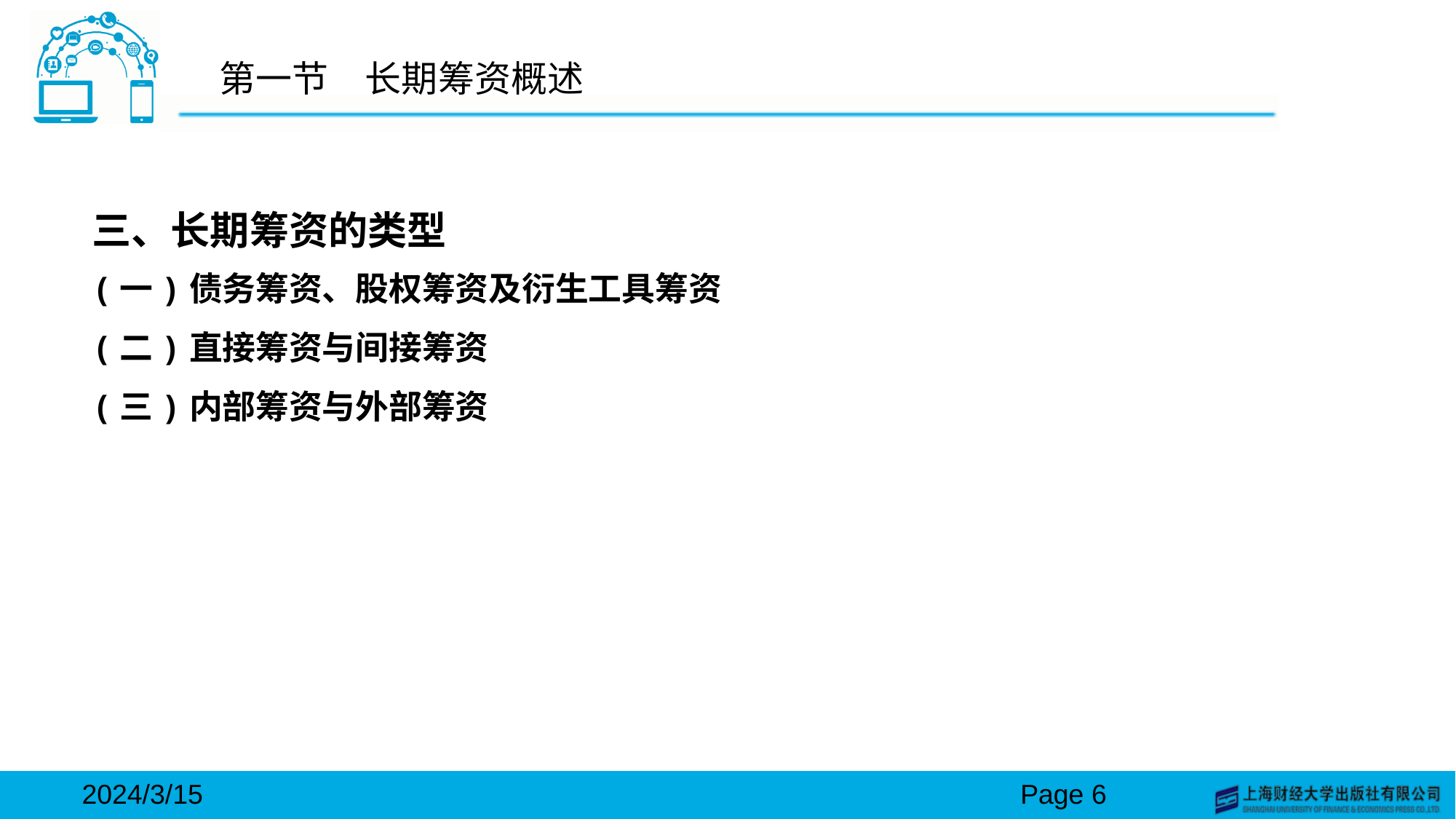

# 第一节　长期筹资概述
三、长期筹资的类型
(一)债务筹资、股权筹资及衍生工具筹资
(二)直接筹资与间接筹资
(三)内部筹资与外部筹资
2024/3/15
Page 6